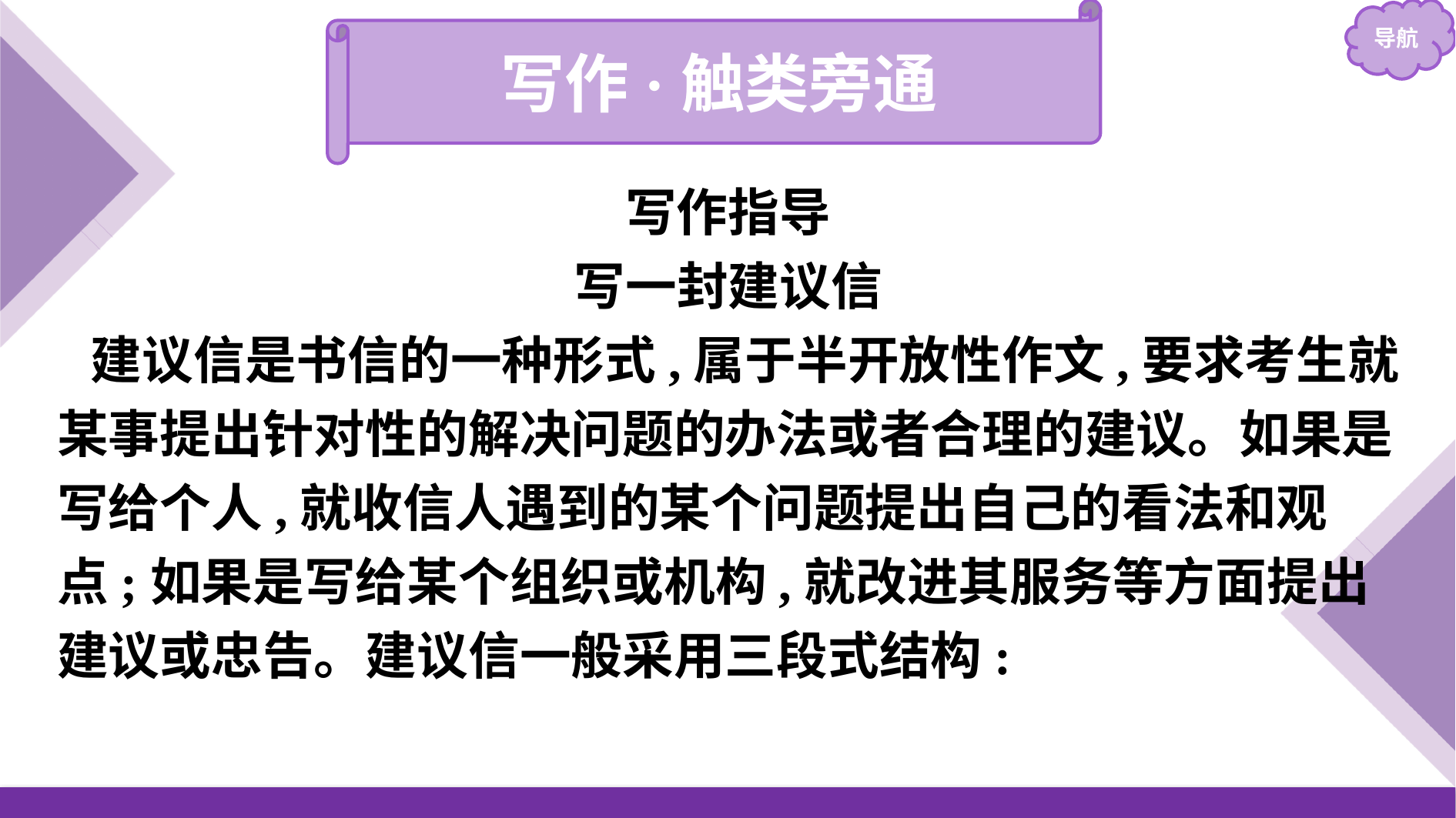

写作·触类旁通
写作指导
写一封建议信
建议信是书信的一种形式,属于半开放性作文,要求考生就某事提出针对性的解决问题的办法或者合理的建议。如果是写给个人,就收信人遇到的某个问题提出自己的看法和观点;如果是写给某个组织或机构,就改进其服务等方面提出建议或忠告。建议信一般采用三段式结构: